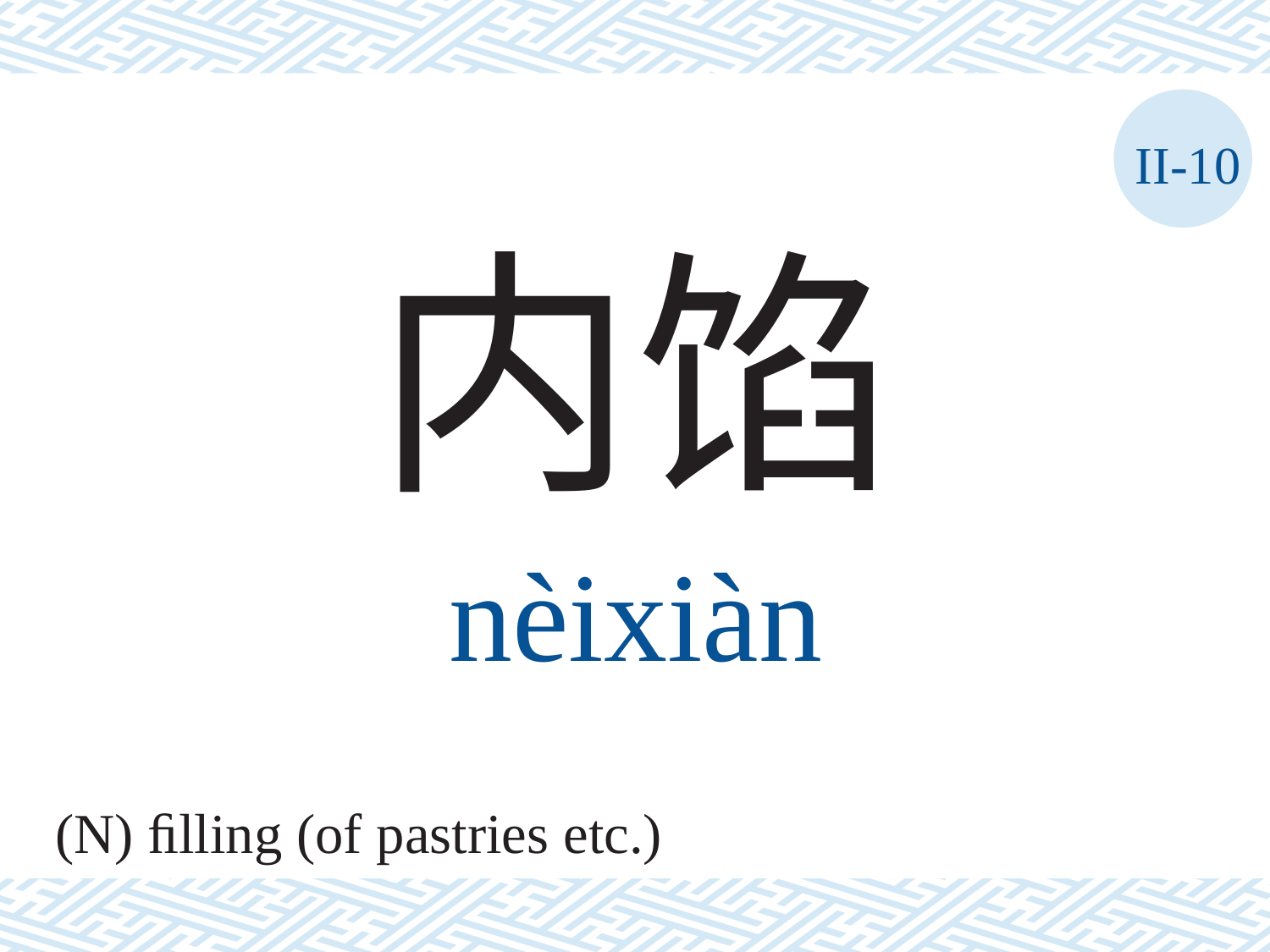

II-10
内馅
nèixiàn
(N) ﬁlling (of pastries etc.)